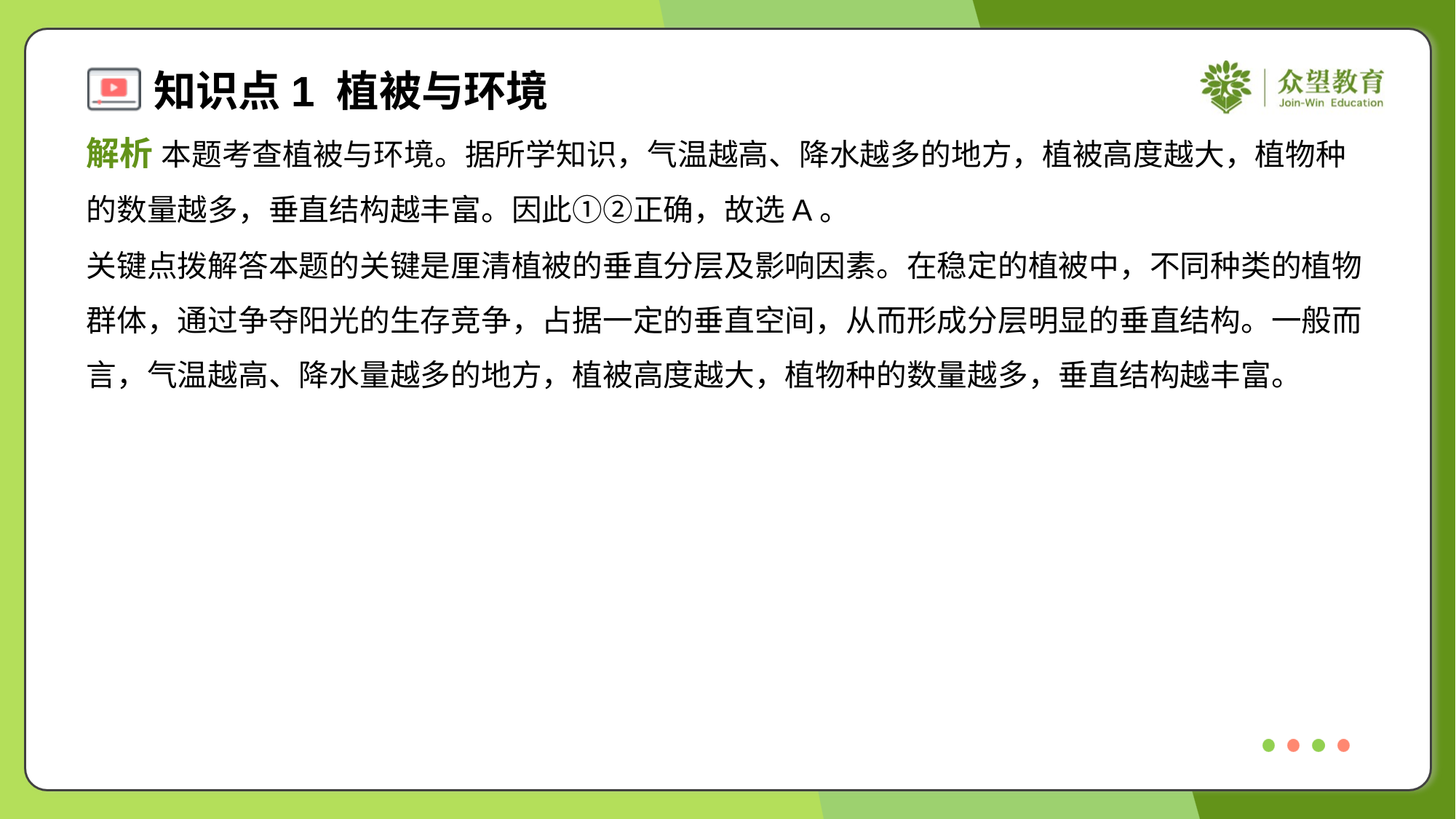

解析 本题考查植被与环境。据所学知识，气温越高、降水越多的地方，植被高度越大，植物种
的数量越多，垂直结构越丰富。因此①②正确，故选A。
关键点拨解答本题的关键是厘清植被的垂直分层及影响因素。在稳定的植被中，不同种类的植物
群体，通过争夺阳光的生存竞争，占据一定的垂直空间，从而形成分层明显的垂直结构。一般而
言，气温越高、降水量越多的地方，植被高度越大，植物种的数量越多，垂直结构越丰富。